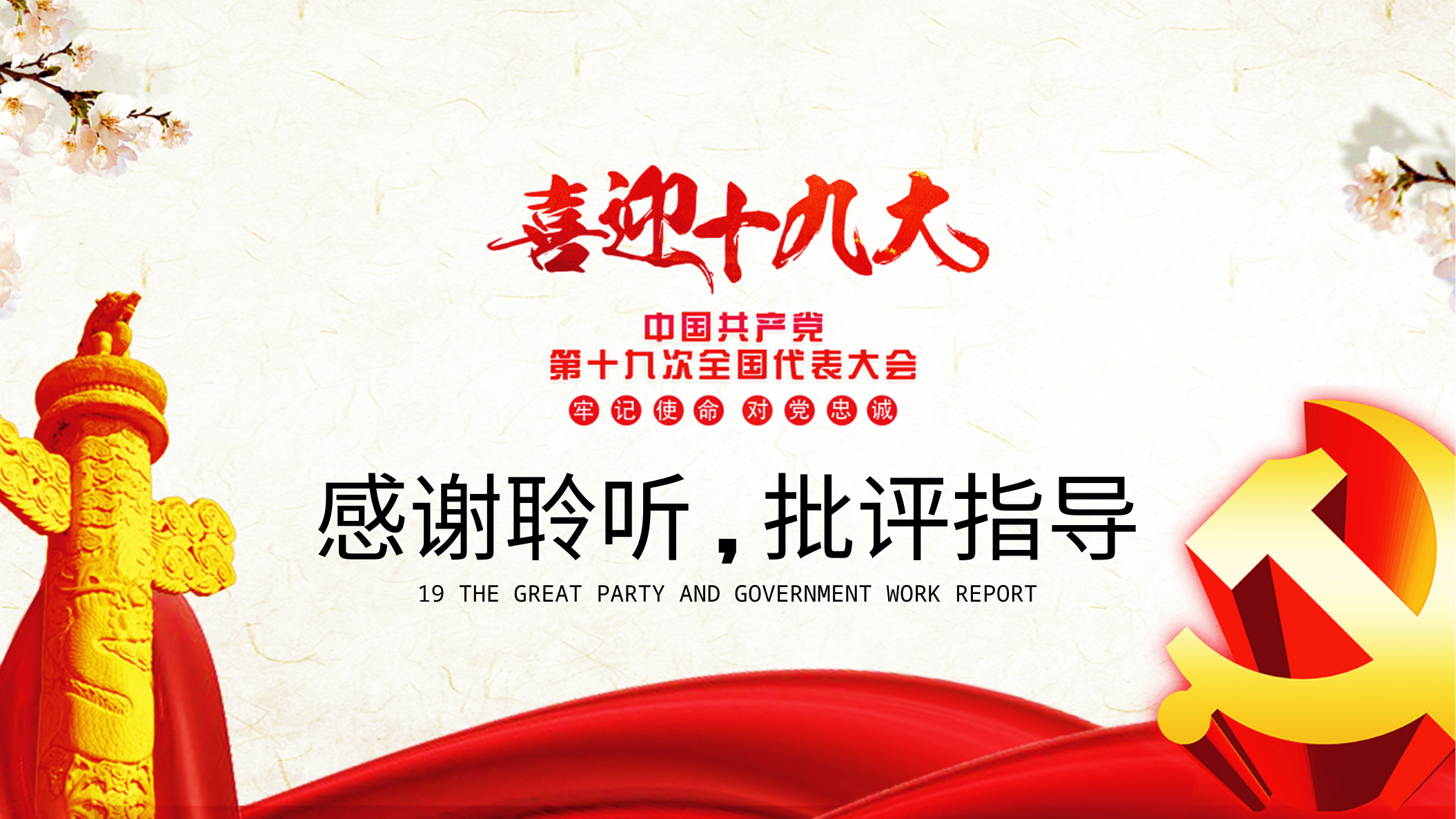

感谢聆听,批评指导
19 THE GREAT PARTY AND GOVERNMENT WORK REPORT